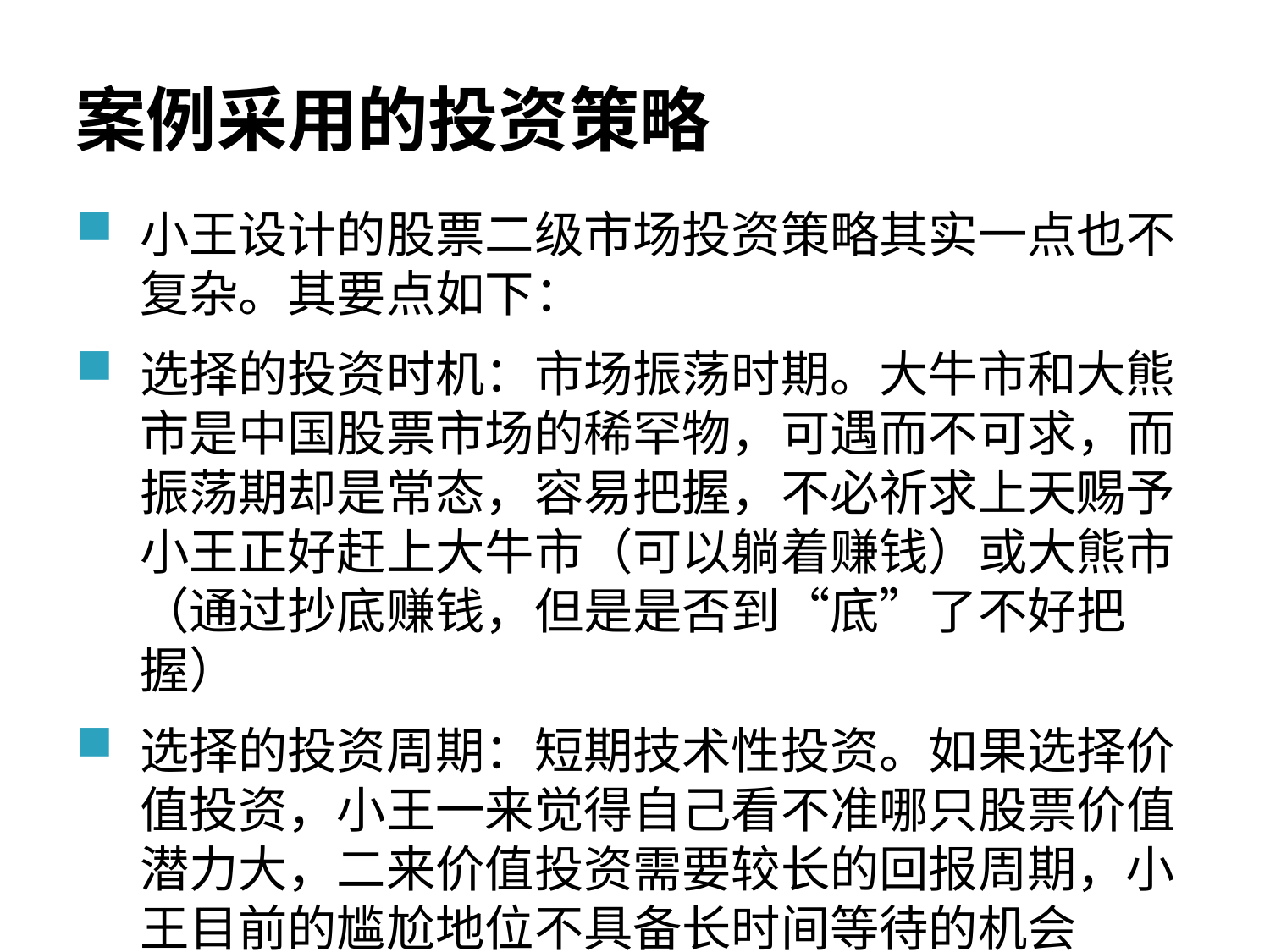

# 案例采用的投资策略
小王设计的股票二级市场投资策略其实一点也不复杂。其要点如下：
选择的投资时机：市场振荡时期。大牛市和大熊市是中国股票市场的稀罕物，可遇而不可求，而振荡期却是常态，容易把握，不必祈求上天赐予小王正好赶上大牛市（可以躺着赚钱）或大熊市（通过抄底赚钱，但是是否到“底”了不好把握）
选择的投资周期：短期技术性投资。如果选择价值投资，小王一来觉得自己看不准哪只股票价值潜力大，二来价值投资需要较长的回报周期，小王目前的尴尬地位不具备长时间等待的机会